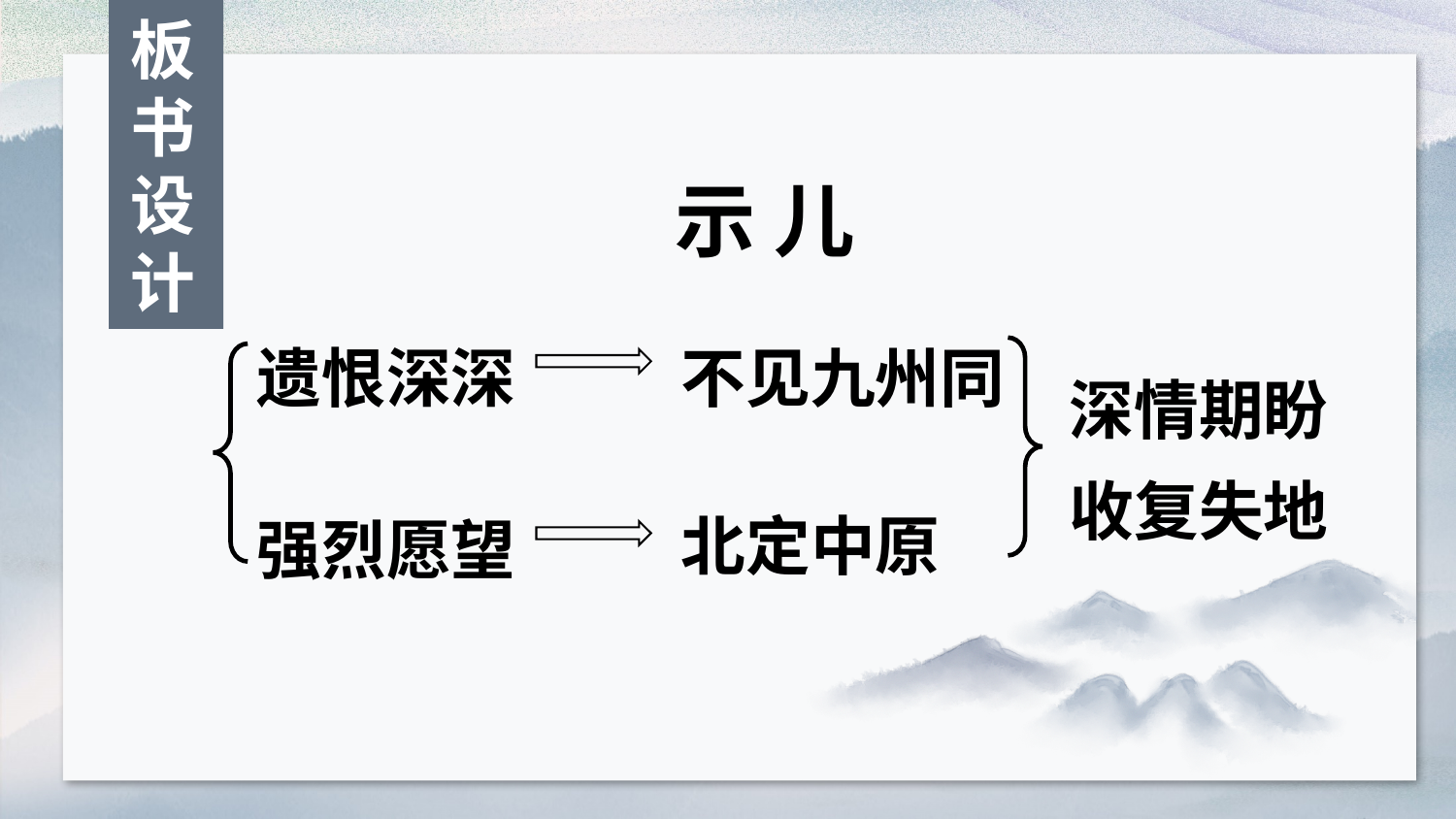

板
书
设
计
示 儿
遗恨深深
不见九州同

深情期盼
收复失地

北定中原
强烈愿望